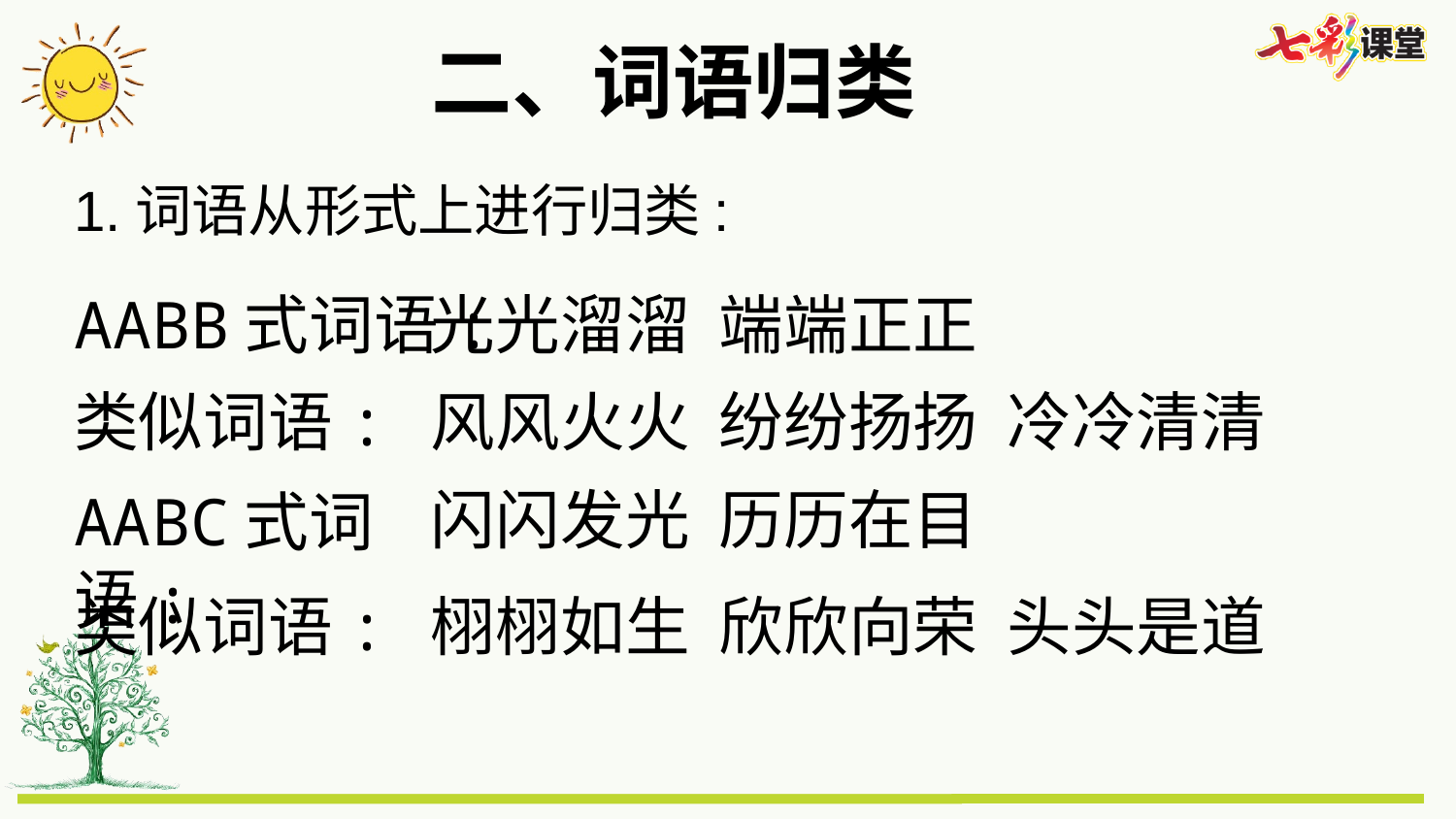

二、词语归类
1.词语从形式上进行归类:
AABB式词语:
光光溜溜  端端正正
类似词语:
风风火火  纷纷扬扬  冷冷清清
闪闪发光  历历在目
AABC式词语:
类似词语:
栩栩如生  欣欣向荣  头头是道